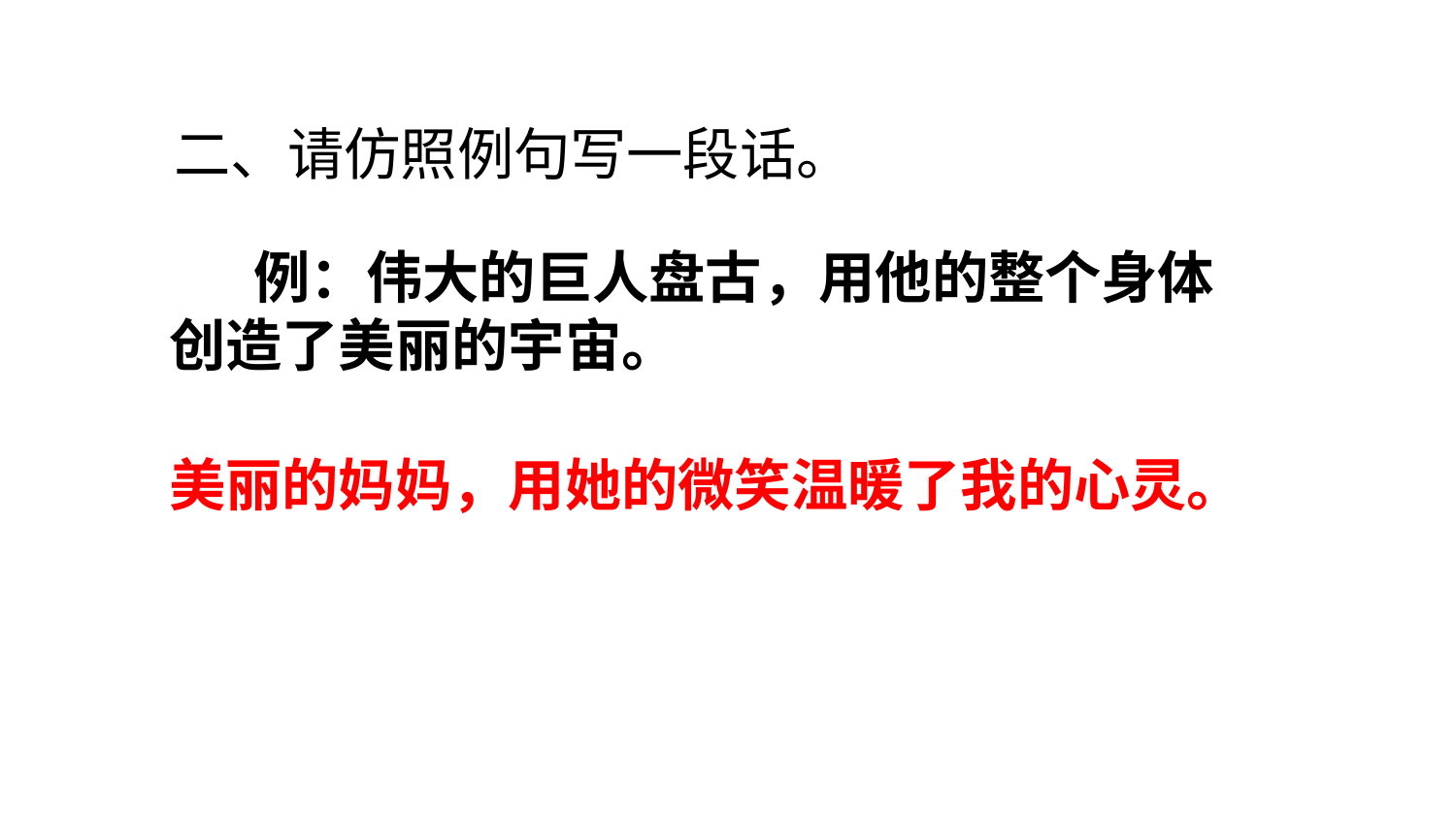

二、请仿照例句写一段话。
   例：伟大的巨人盘古，用他的整个身体创造了美丽的宇宙。
美丽的妈妈，用她的微笑温暖了我的心灵。